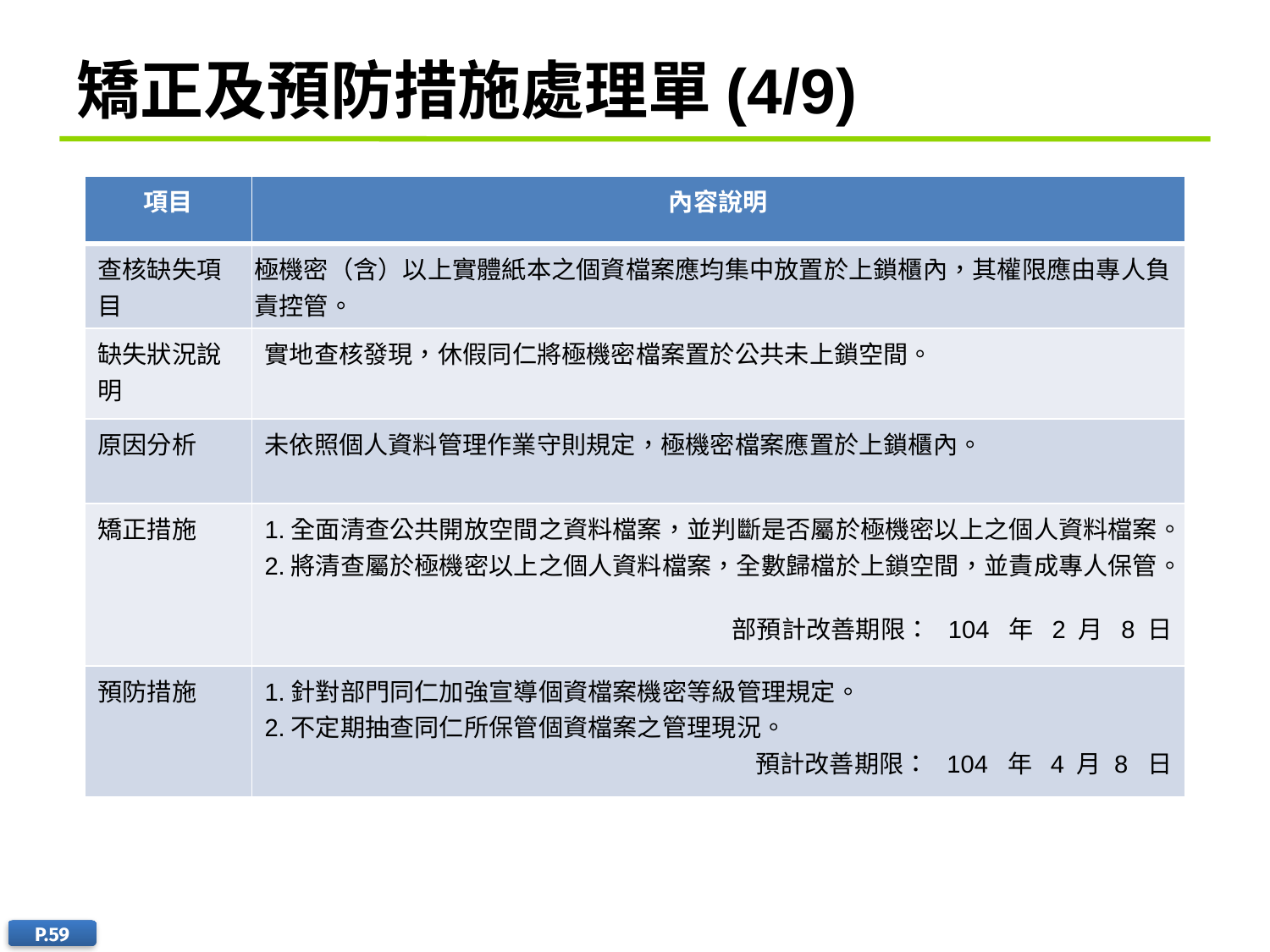

# 矯正及預防措施處理單(4/9)
| 項目 | 內容說明 |
| --- | --- |
| 查核缺失項目 | 極機密（含）以上實體紙本之個資檔案應均集中放置於上鎖櫃內，其權限應由專人負責控管。 |
| 缺失狀況說明 | 實地查核發現，休假同仁將極機密檔案置於公共未上鎖空間。 |
| 原因分析 | 未依照個人資料管理作業守則規定，極機密檔案應置於上鎖櫃內。 |
| 矯正措施 | 1.全面清查公共開放空間之資料檔案，並判斷是否屬於極機密以上之個人資料檔案。 2.將清查屬於極機密以上之個人資料檔案，全數歸檔於上鎖空間，並責成專人保管。 部預計改善期限： 104 年 2 月 8 日 |
| 預防措施 | 1.針對部門同仁加強宣導個資檔案機密等級管理規定。 2.不定期抽查同仁所保管個資檔案之管理現況。 預計改善期限： 104 年 4 月 8 日 |